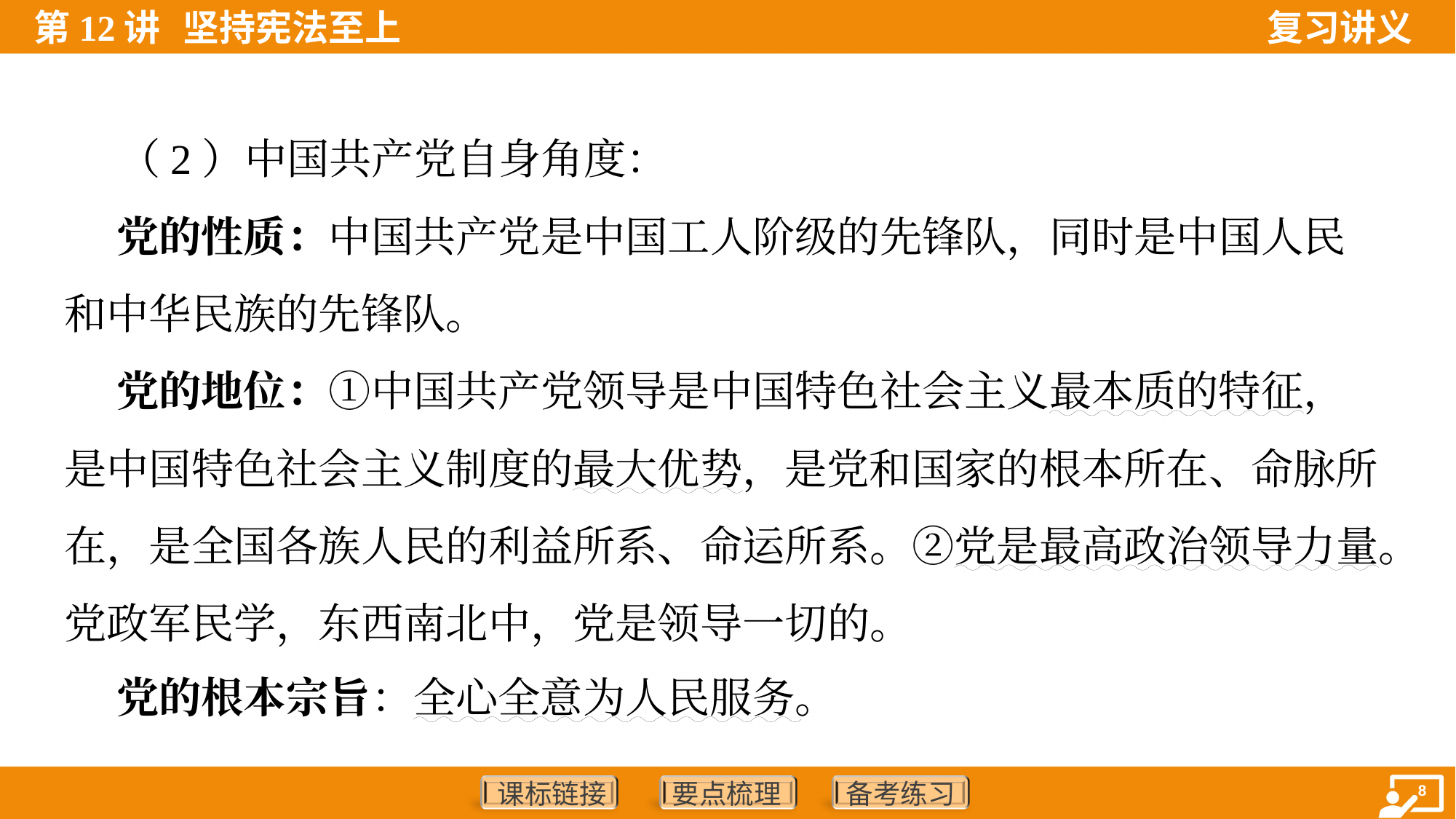

（2）中国共产党自身角度：
    党的性质：中国共产党是中国工人阶级的先锋队，同时是中国人民
和中华民族的先锋队。
    党的地位：①中国共产党领导是中国特色社会主义最本质的特征，
是中国特色社会主义制度的最大优势，是党和国家的根本所在、命脉所
在，是全国各族人民的利益所系、命运所系。②党是最高政治领导力量。
党政军民学，东西南北中，党是领导一切的。
    党的根本宗旨：全心全意为人民服务。